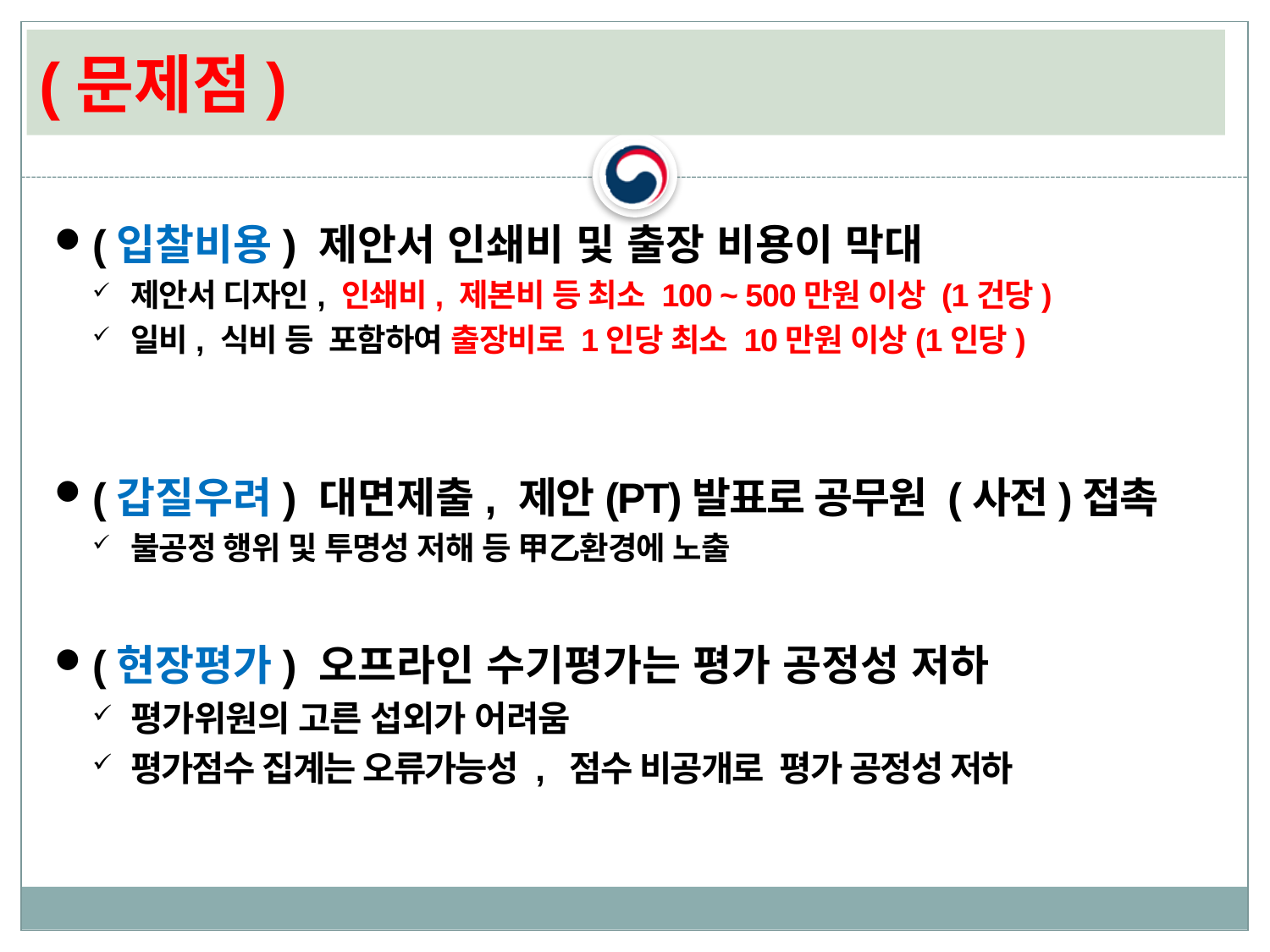

# (문제점)
(입찰비용) 제안서 인쇄비 및 출장 비용이 막대
제안서 디자인, 인쇄비, 제본비 등 최소 100 ~ 500만원 이상 (1건당)
일비, 식비 등  포함하여 출장비로 1인당 최소 10만원 이상(1인당)

(갑질우려) 대면제출, 제안(PT)발표로 공무원 (사전)접촉
불공정 행위 및 투명성 저해 등 甲乙환경에 노출

(현장평가) 오프라인 수기평가는 평가 공정성 저하
평가위원의 고른 섭외가 어려움
평가점수 집계는 오류가능성 ,  점수 비공개로  평가 공정성 저하